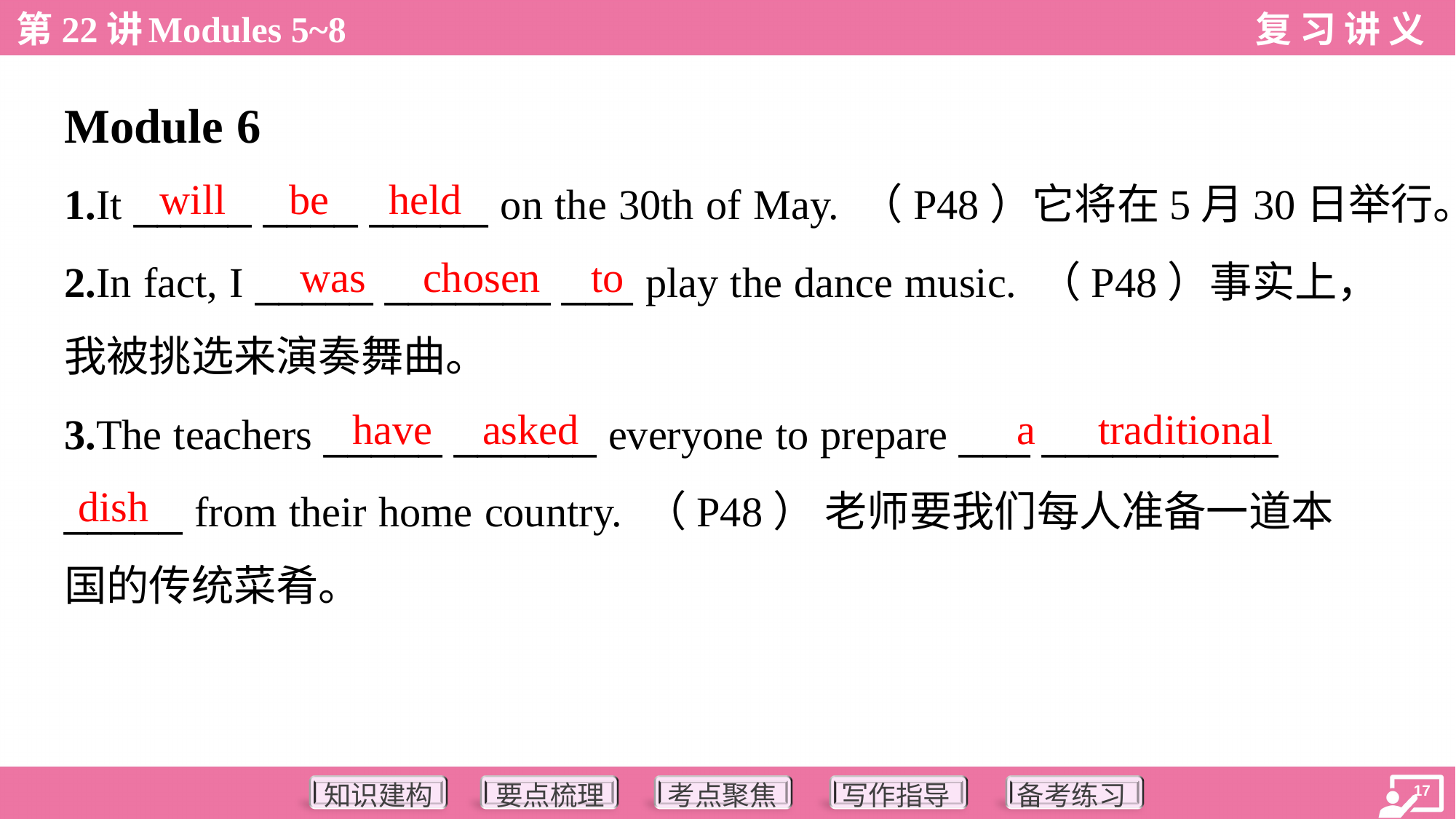

Module 6
will
be
held
1.It _____ ____ _____ on the 30th of May. （P48）它将在5月30日举行。
2.In fact, I _____ _______ ___ play the dance music. （P48）事实上，
我被挑选来演奏舞曲。
was
chosen
to
have
asked
a
traditional
3.The teachers _____ ______ everyone to prepare ___ __________
_____ from their home country. （P48） 老师要我们每人准备一道本
国的传统菜肴。
dish